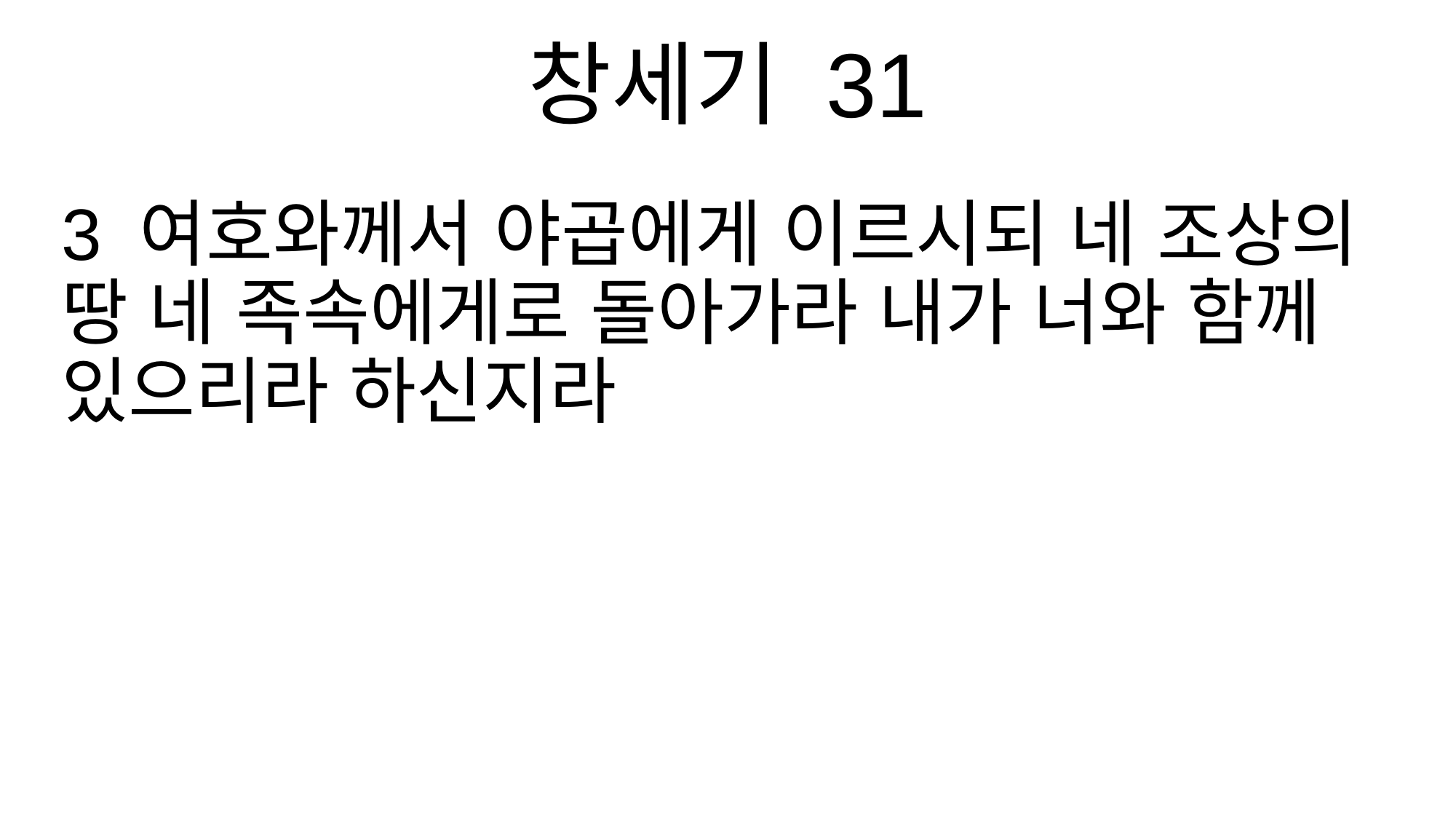

창세기 31
3 여호와께서 야곱에게 이르시되 네 조상의 땅 네 족속에게로 돌아가라 내가 너와 함께 있으리라 하신지라